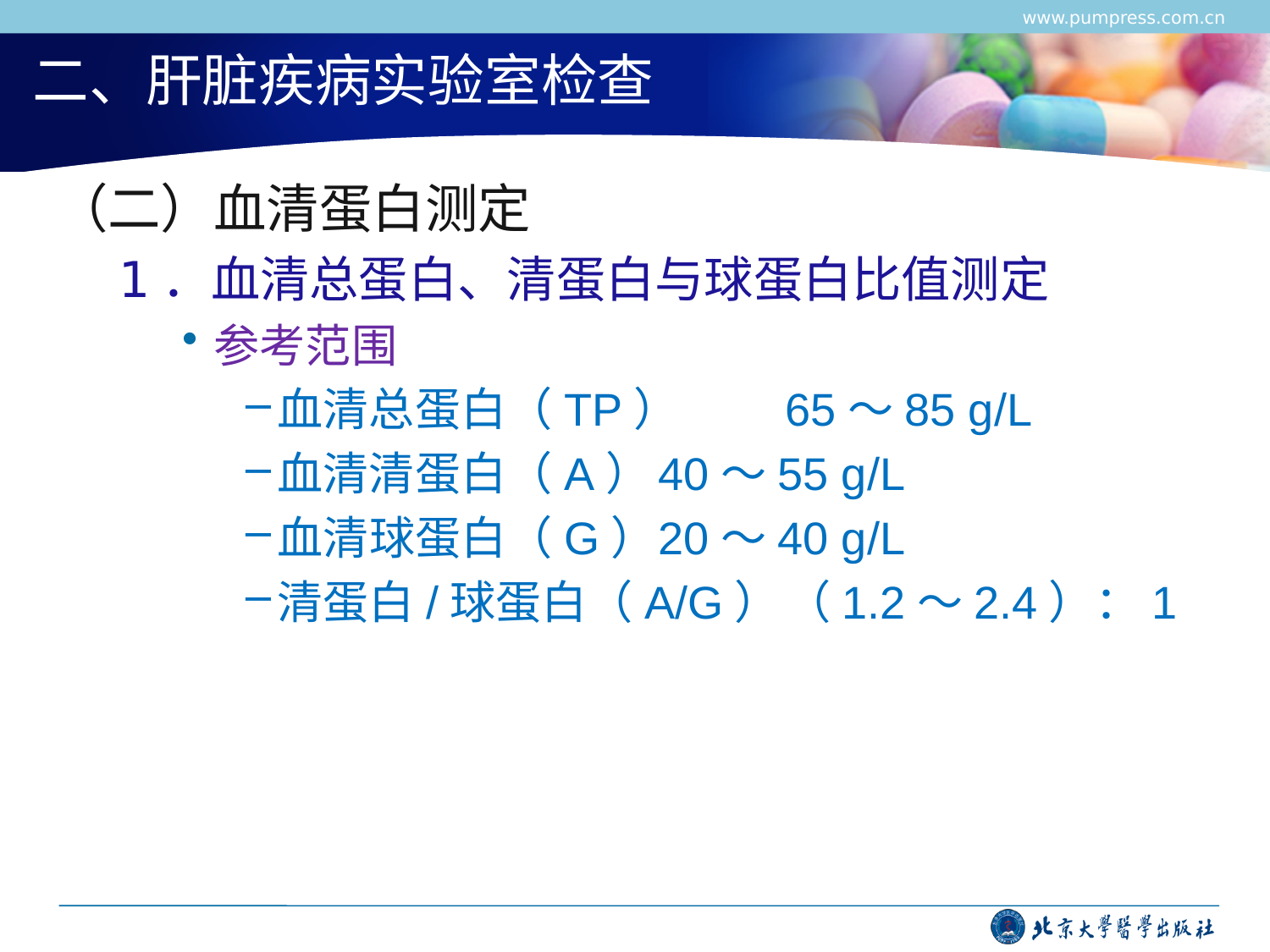

www.pumpress.com.cn
# 二、肝脏疾病实验室检查
（二）血清蛋白测定
1．血清总蛋白、清蛋白与球蛋白比值测定
参考范围
血清总蛋白（TP）	65～85 g/L
血清清蛋白（A）	40～55 g/L
血清球蛋白（G）	20～40 g/L
清蛋白/球蛋白（A/G）	（1.2～2.4）：1